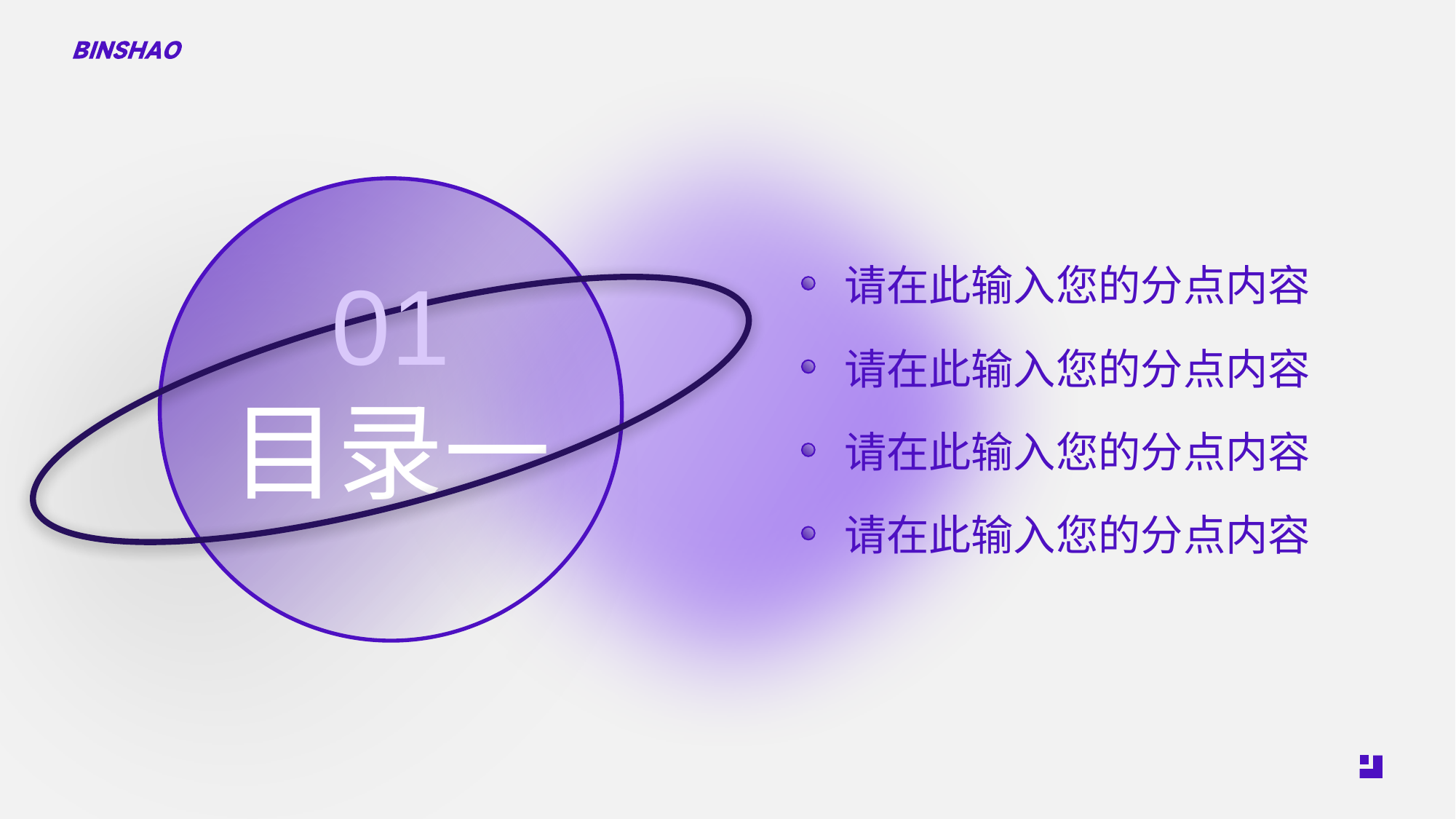

01

目录一
请在此输入您的分点内容

请在此输入您的分点内容

请在此输入您的分点内容

请在此输入您的分点内容